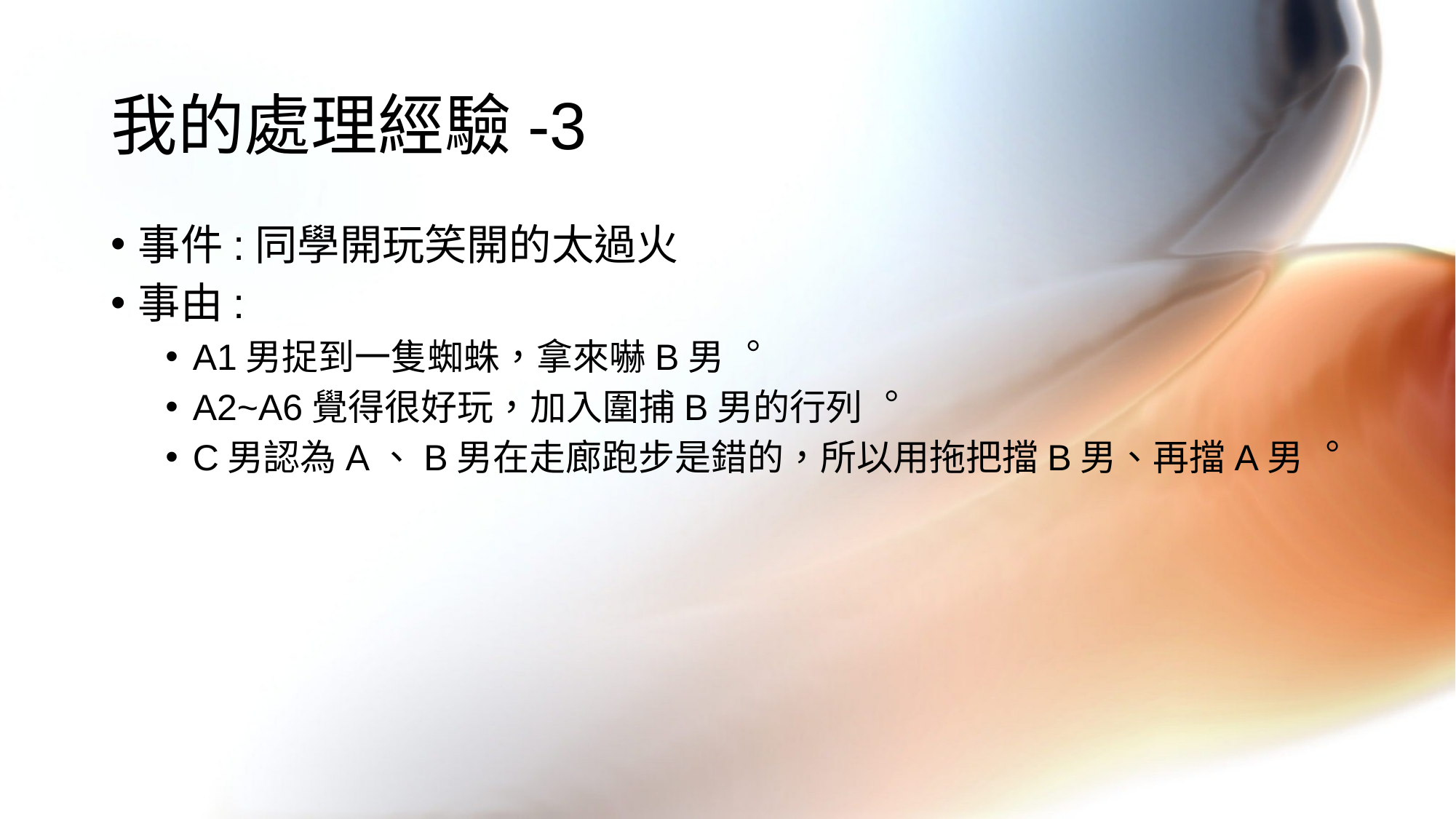

# 我的處理經驗-3
事件:同學開玩笑開的太過火
事由:
A1男捉到一隻蜘蛛，拿來嚇B男︒
A2~A6覺得很好玩，加入圍捕B男的行列︒
C男認為A、B男在走廊跑步是錯的，所以用拖把擋B男、再擋A男︒